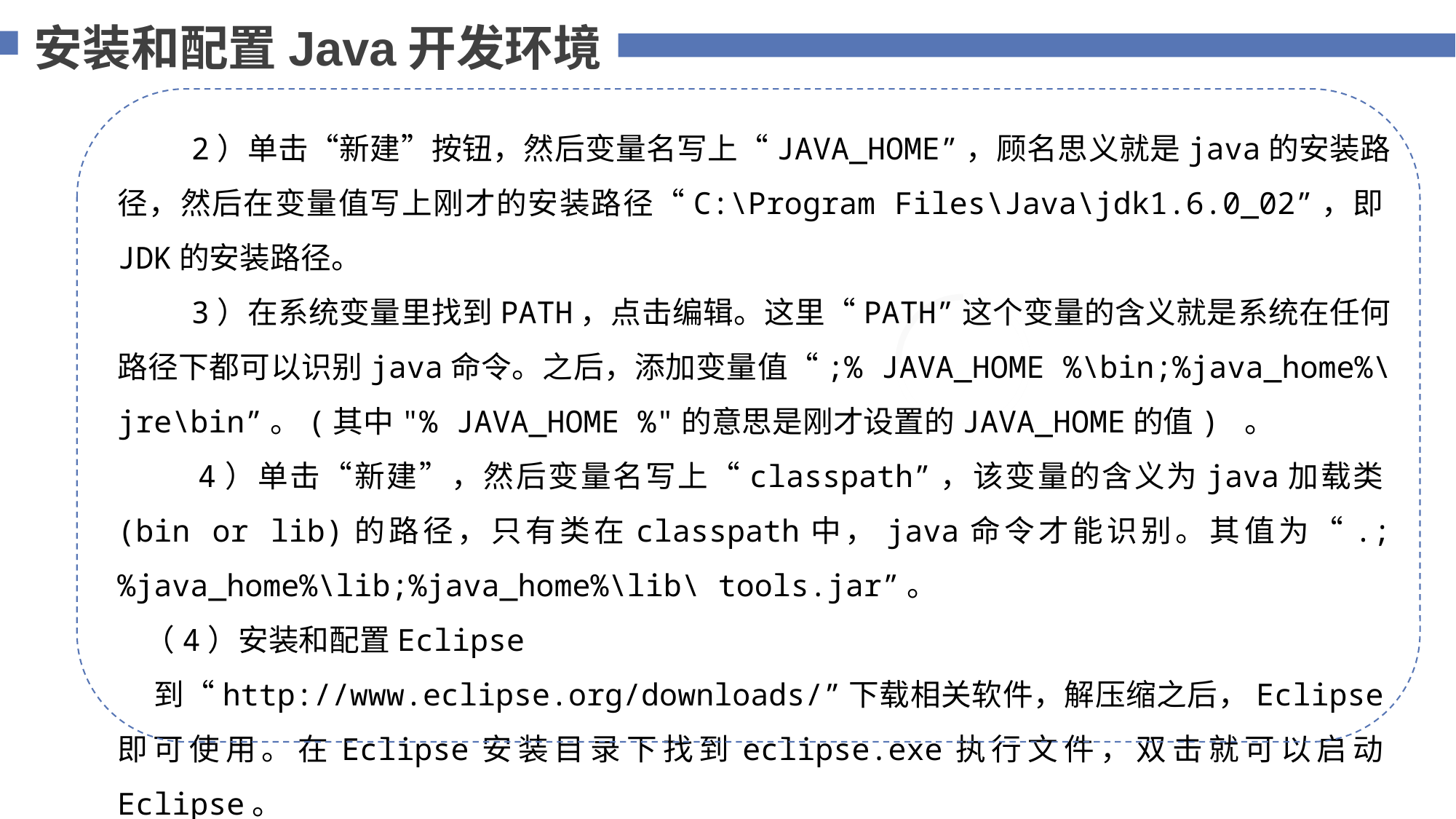

安装和配置Java开发环境

    2）单击“新建”按钮，然后变量名写上“JAVA_HOME”，顾名思义就是java的安装路径，然后在变量值写上刚才的安装路径“C:\Program Files\Java\jdk1.6.0_02”，即JDK的安装路径。
    3）在系统变量里找到PATH，点击编辑。这里“PATH”这个变量的含义就是系统在任何路径下都可以识别java命令。之后，添加变量值“;% JAVA_HOME %\bin;%java_home%\jre\bin”。(其中"% JAVA_HOME %"的意思是刚才设置的JAVA_HOME的值) 。
    4）单击“新建”，然后变量名写上“classpath”，该变量的含义为java加载类(bin or lib)的路径，只有类在classpath中，java命令才能识别。其值为“.;%java_home%\lib;%java_home%\lib\ tools.jar”。
   （4）安装和配置Eclipse
    到“http://www.eclipse.org/downloads/”下载相关软件，解压缩之后，Eclipse即可使用。在Eclipse安装目录下找到eclipse.exe执行文件，双击就可以启动Eclipse。

75%